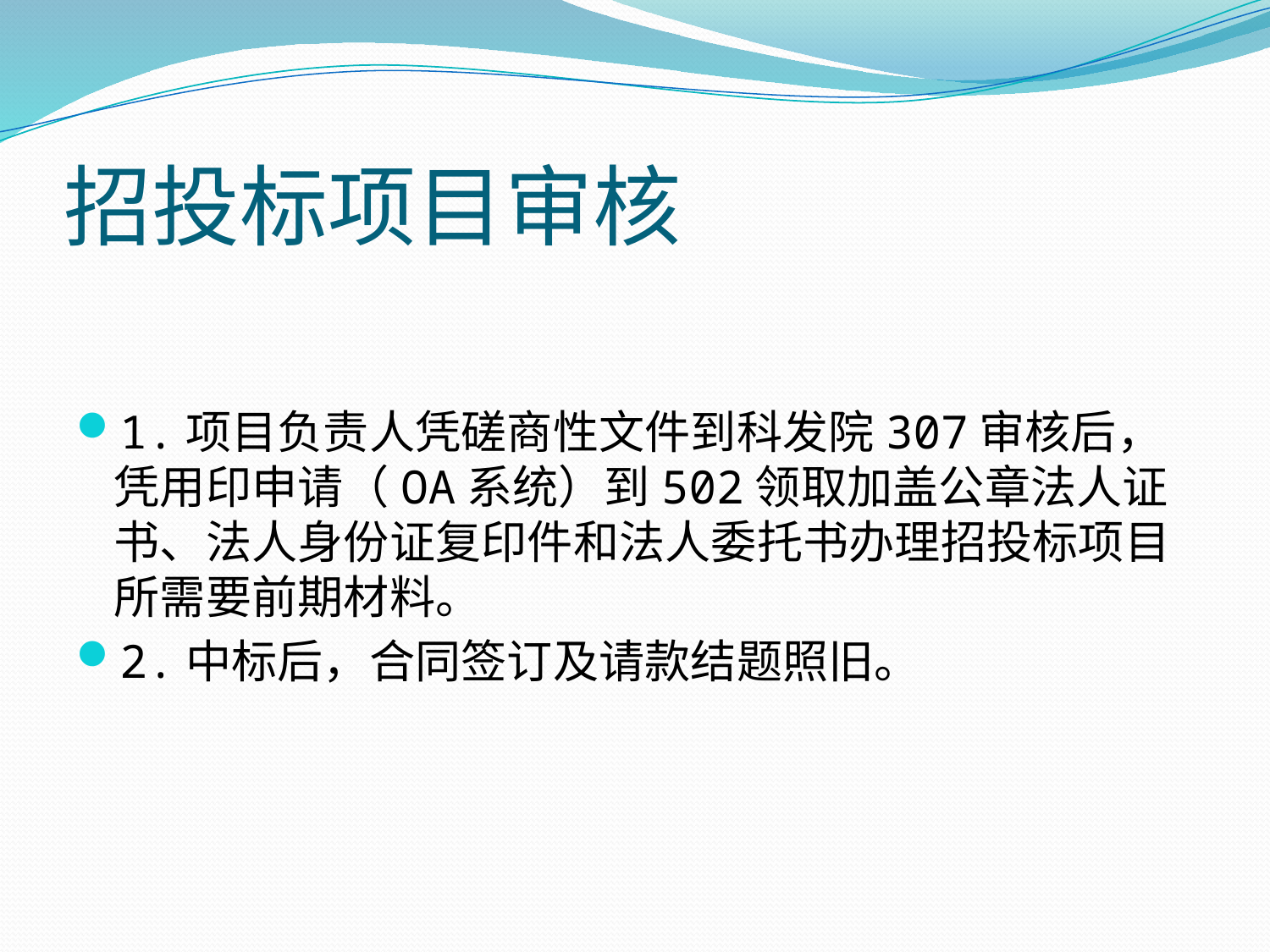

# 招投标项目审核

1.项目负责人凭磋商性文件到科发院307审核后，凭用印申请（OA系统）到502领取加盖公章法人证书、法人身份证复印件和法人委托书办理招投标项目所需要前期材料。
2.中标后，合同签订及请款结题照旧。